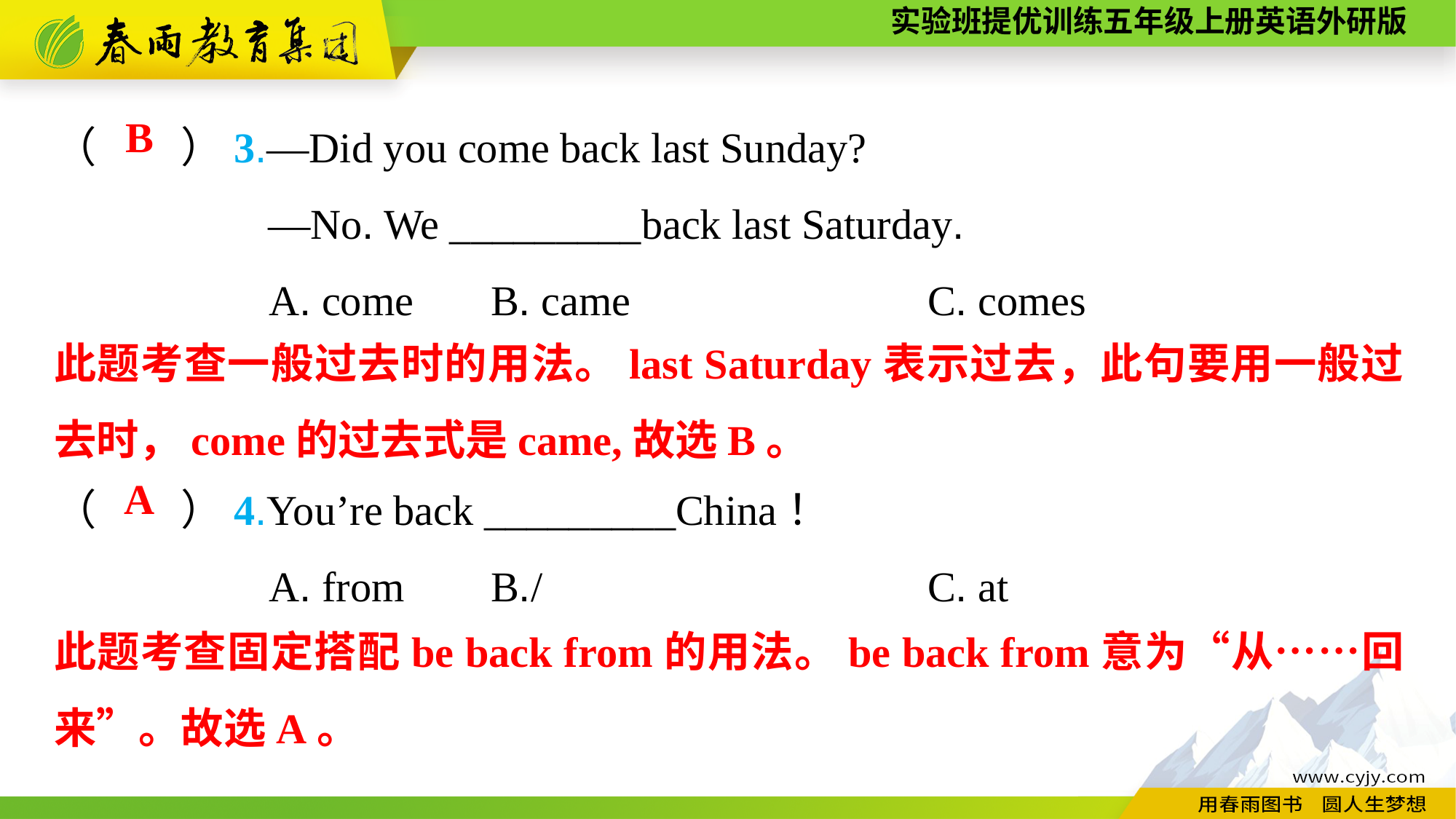

（　　）3.—Did you come back last Sunday?
—No. We _________back last Saturday.
A. come	B. came			C. comes

（　　）4.You’re back _________China！
A. from	B./				C. at
B
此题考查一般过去时的用法。last Saturday表示过去，此句要用一般过去时，come的过去式是came,故选B。
A
此题考查固定搭配be back from的用法。be back from意为“从……回来”。故选A。